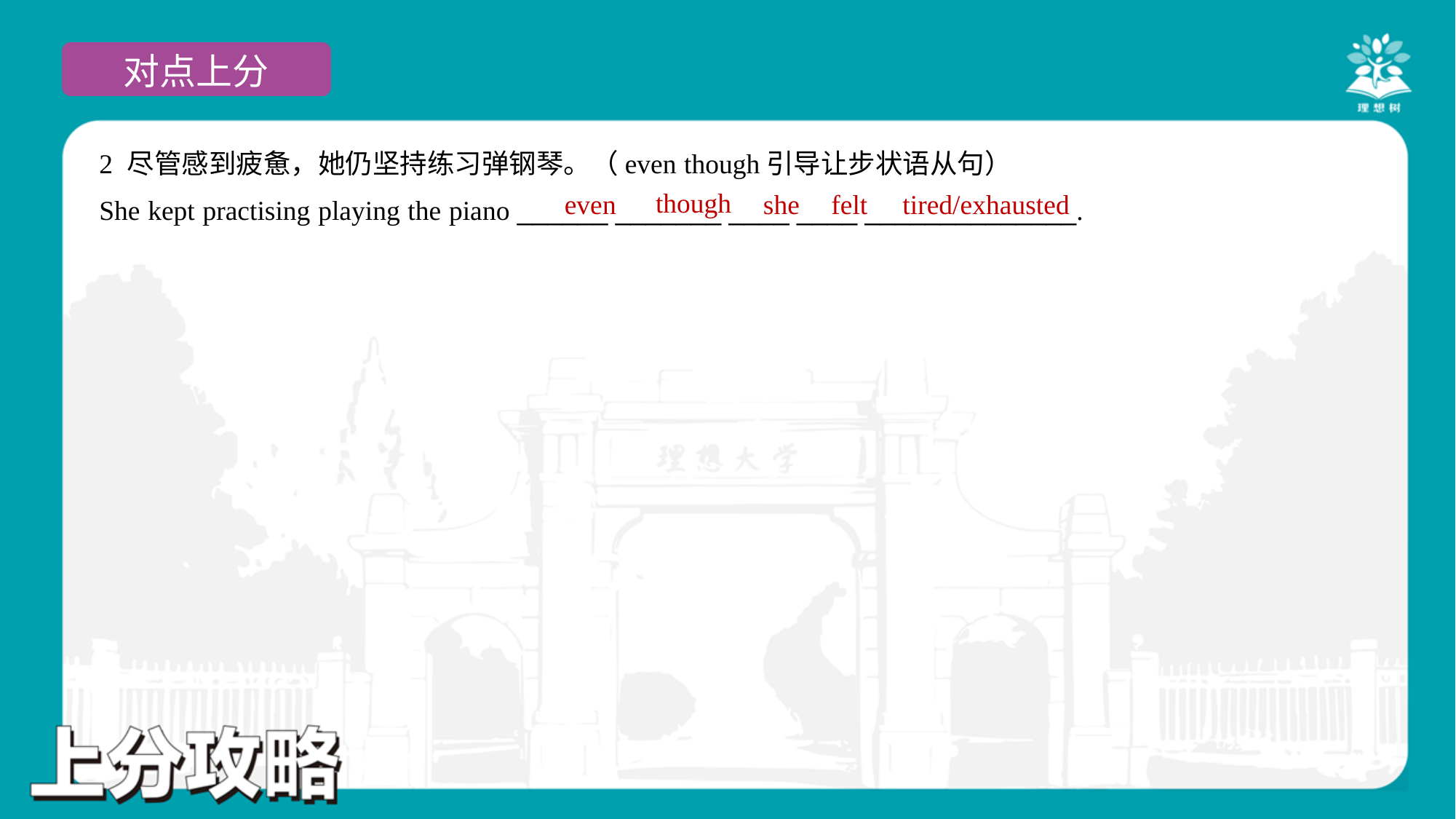

2 尽管感到疲惫，她仍坚持练习弹钢琴。（even though引导让步状语从句）
She kept practising playing the piano ______ _______ ____ ____ ______________.
though
even
she
felt
tired/exhausted